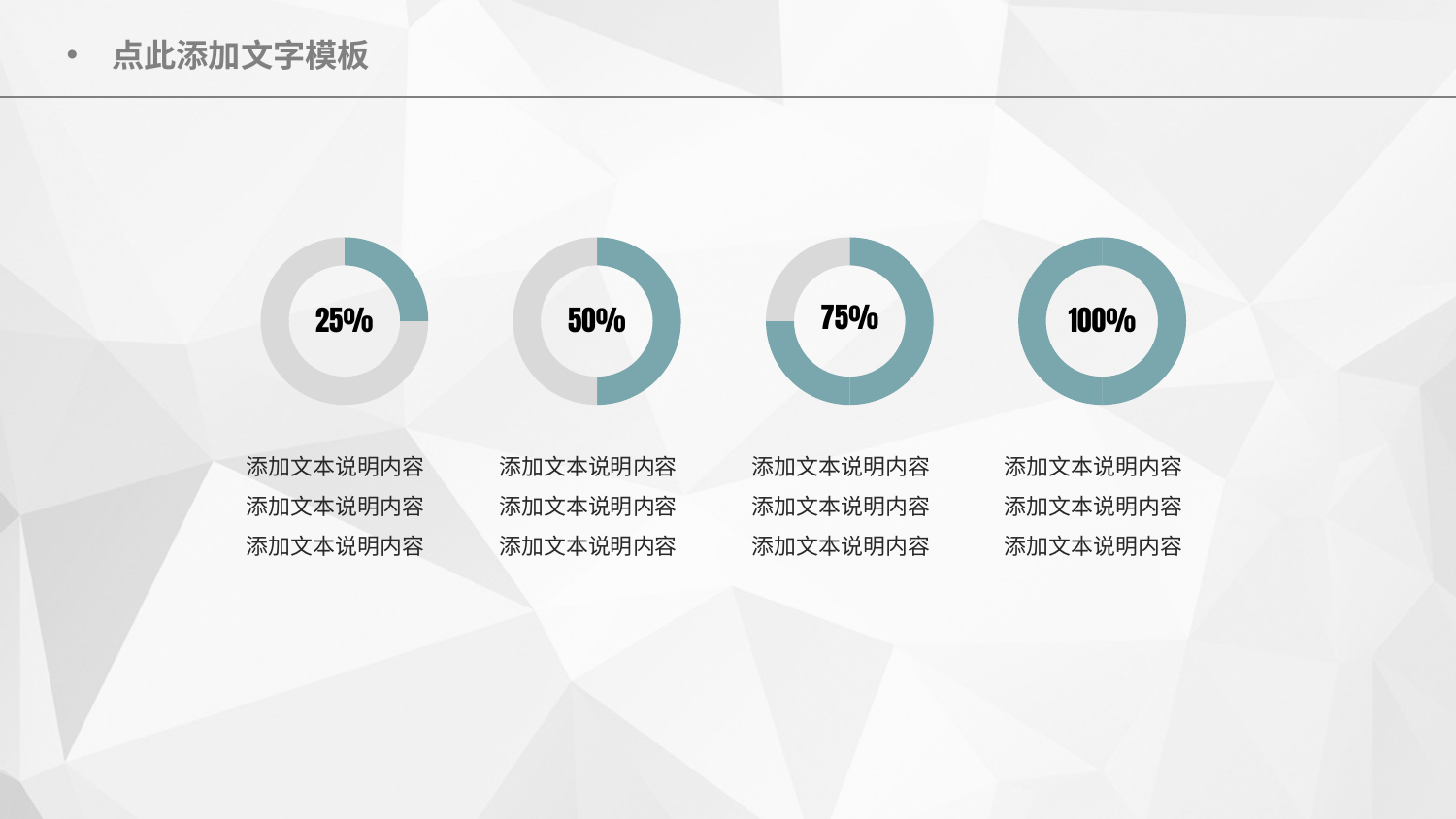

25%

50%

75%

100%

添加文本说明内容添加文本说明内容
添加文本说明内容
添加文本说明内容添加文本说明内容
添加文本说明内容
添加文本说明内容添加文本说明内容
添加文本说明内容
添加文本说明内容添加文本说明内容
添加文本说明内容